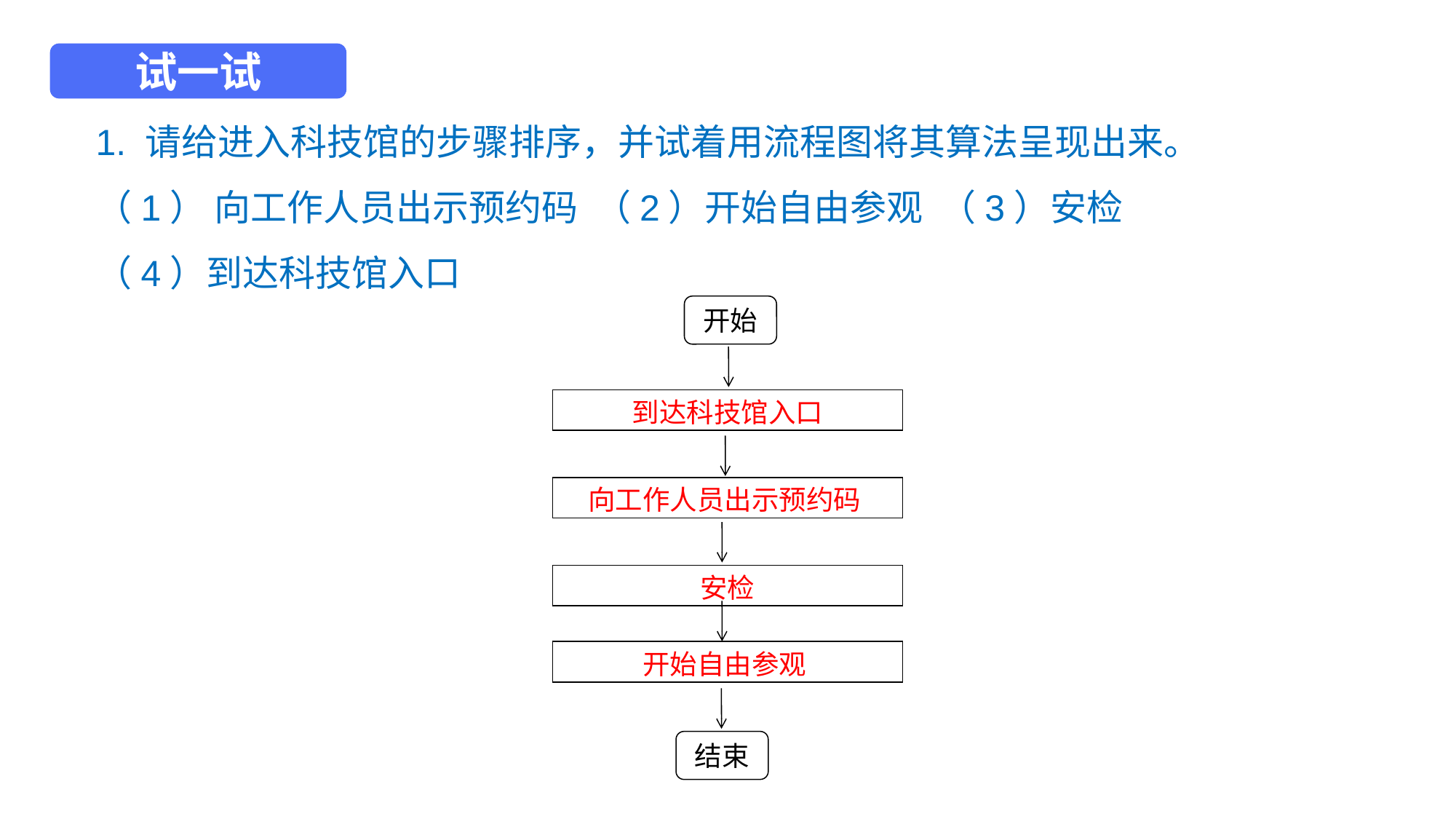

试一试
1. 请给进入科技馆的步骤排序，并试着用流程图将其算法呈现出来。
（1） 向工作人员出示预约码  （2）开始自由参观  （3）安检
（4）到达科技馆入口
开始

到达科技馆入口

向工作人员出示预约码

安检

开始自由参观

结束